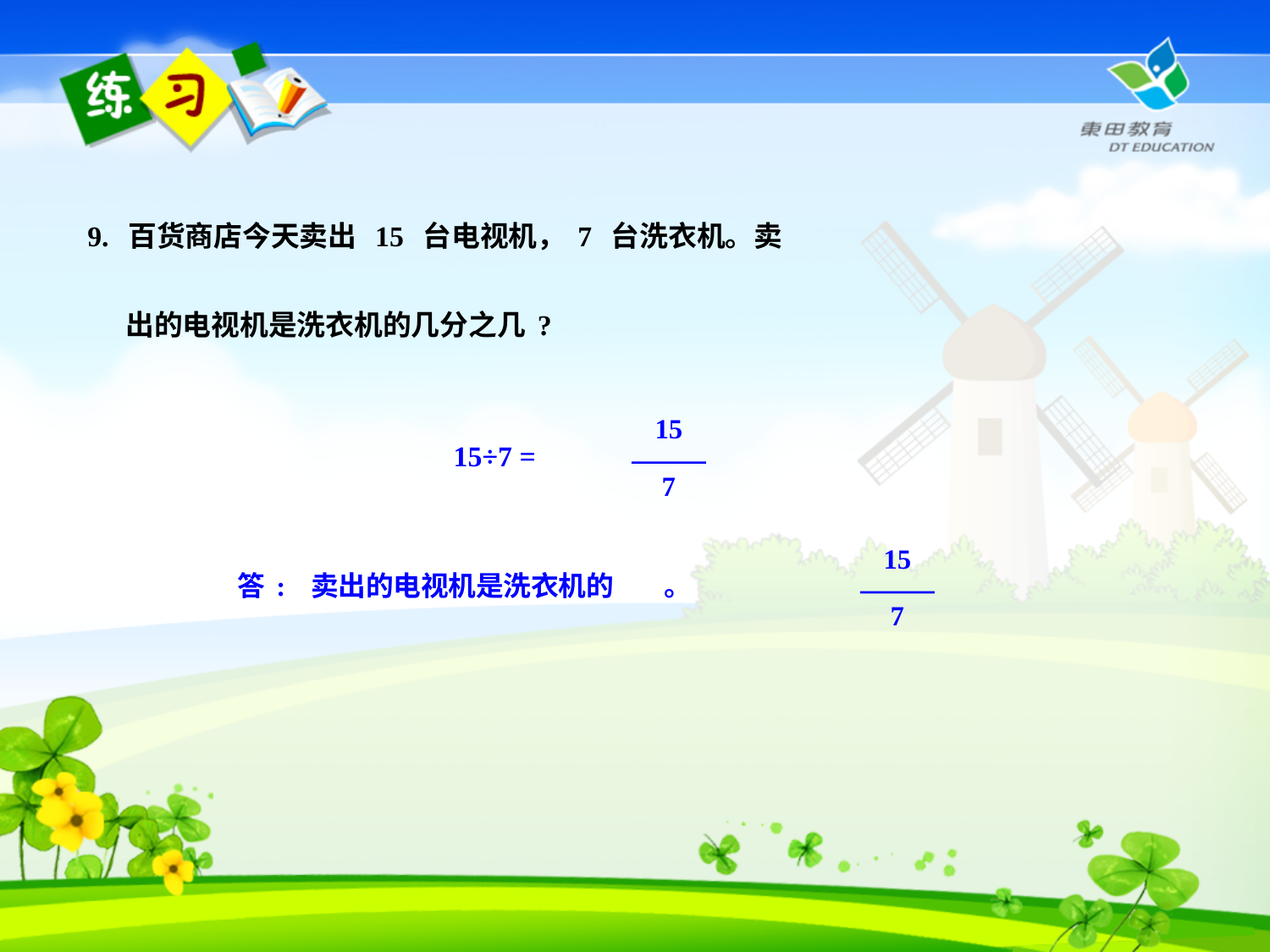

9. 百货商店今天卖出 15 台电视机，7 台洗衣机。卖
    出的电视机是洗衣机的几分之几?
15
7

15÷7 =
15
7

答:  卖出的电视机是洗衣机的        。